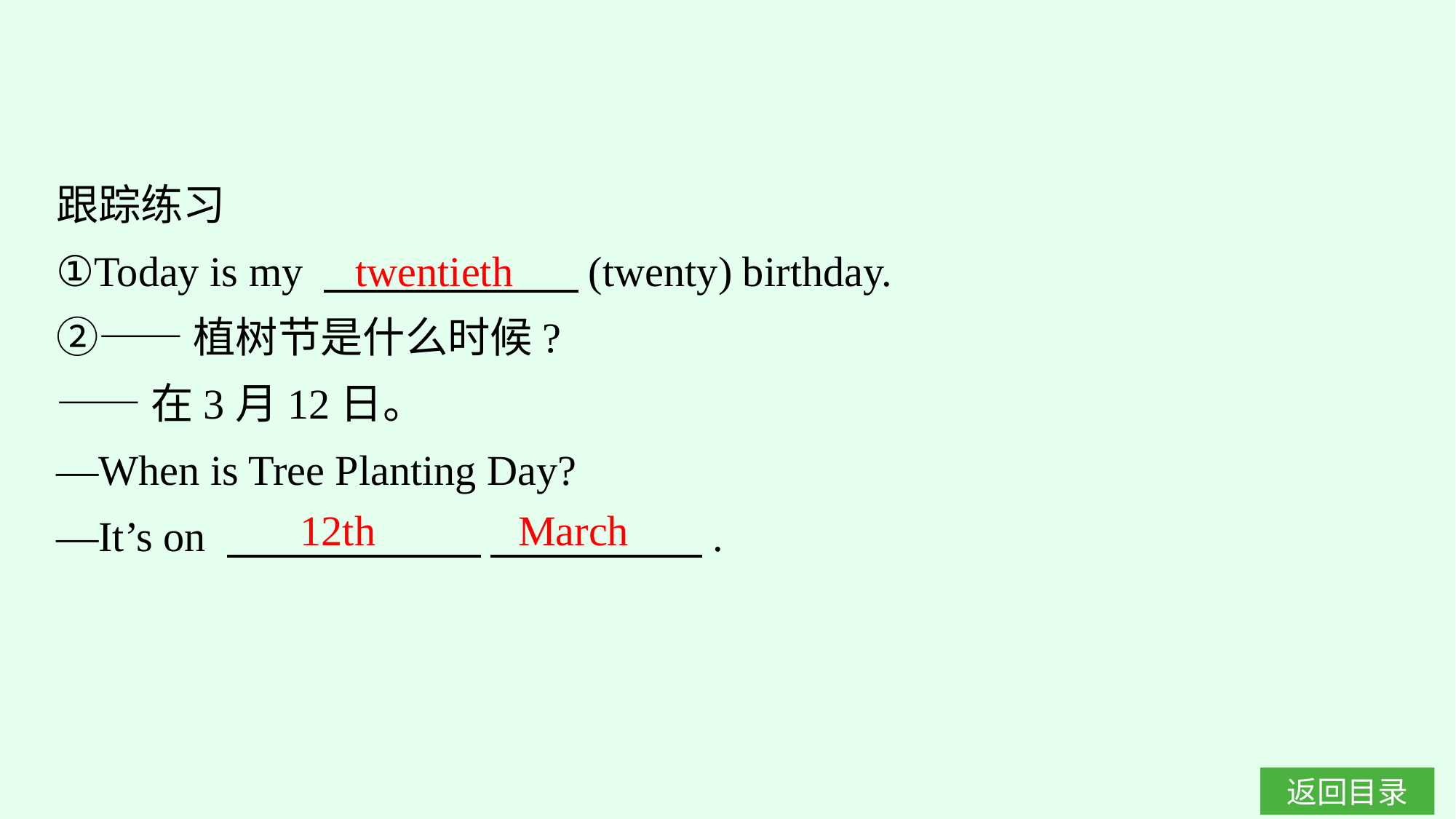

跟踪练习
①Today is my 　　　　　　(twenty) birthday.
②——植树节是什么时候?
——在3月12日。
—When is Tree Planting Day?
—It’s on 　　　　　　 　　　　　.
twentieth
12th 		March